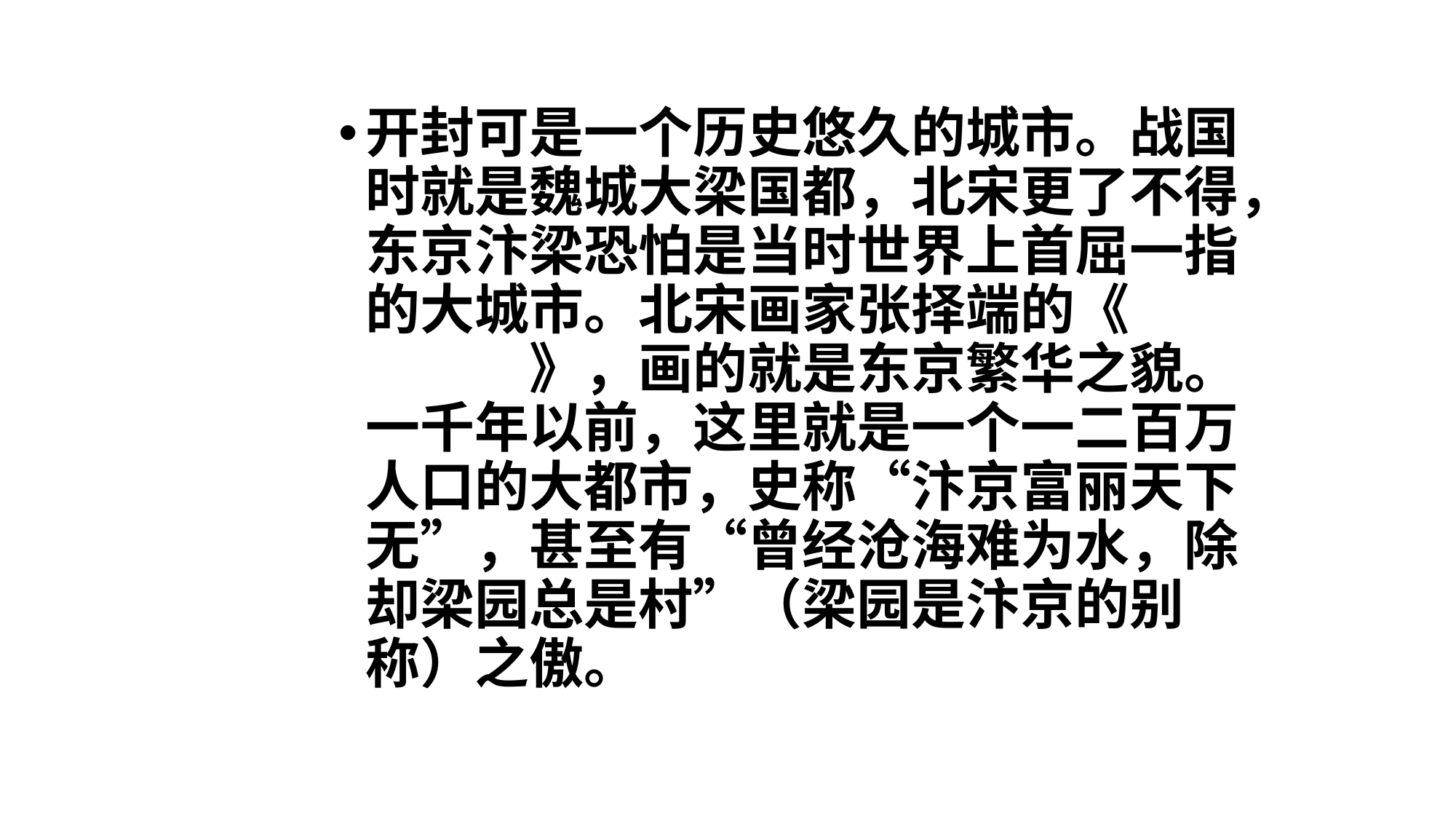

#
开封可是一个历史悠久的城市。战国时就是魏城大梁国都，北宋更了不得，东京汴梁恐怕是当时世界上首屈一指的大城市。北宋画家张择端的《　　　　　》，画的就是东京繁华之貌。一千年以前，这里就是一个一二百万人口的大都市，史称“汴京富丽天下无”，甚至有“曾经沧海难为水，除却梁园总是村”（梁园是汴京的别称）之傲。